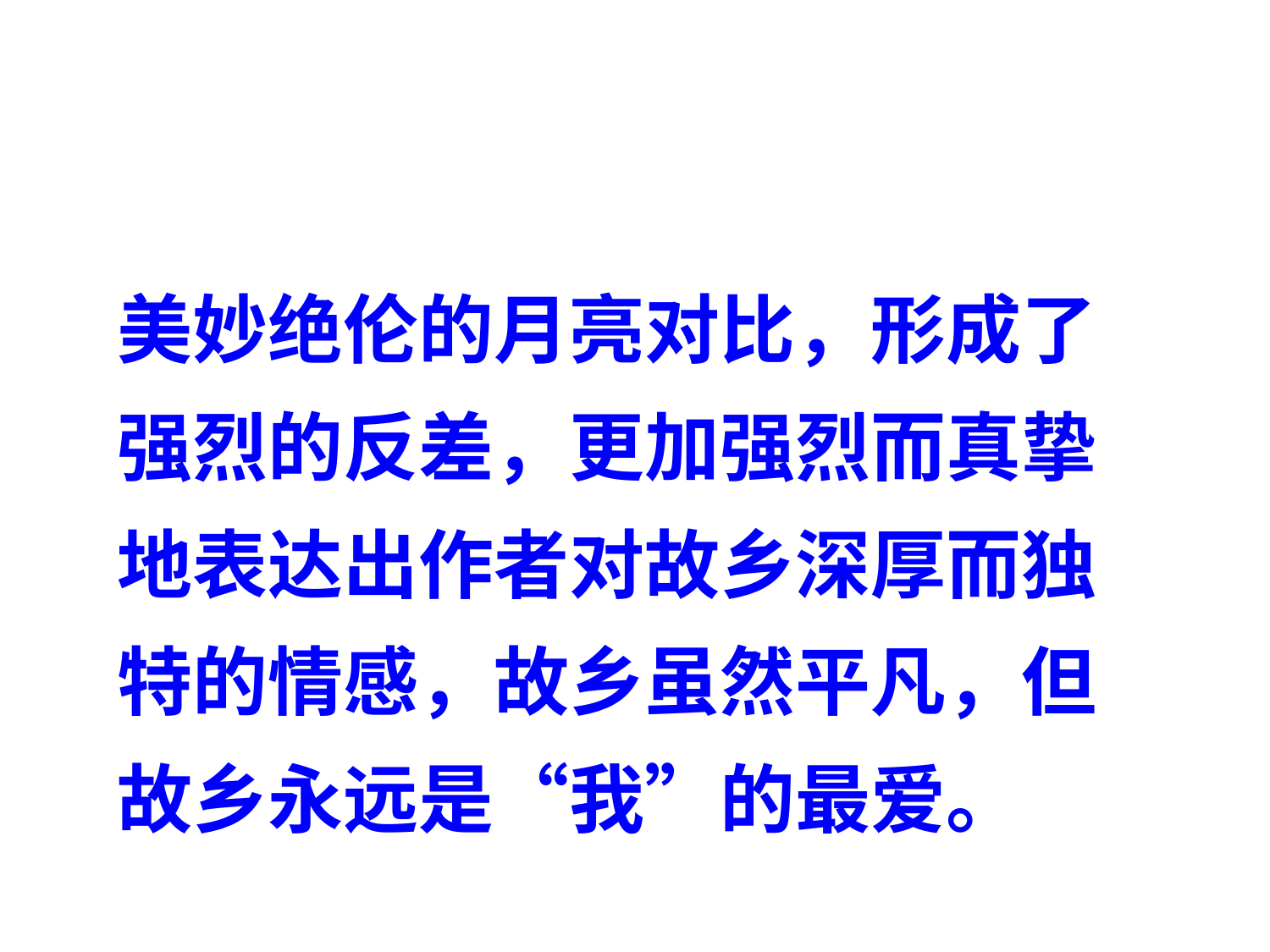

美妙绝伦的月亮对比，形成了强烈的反差，更加强烈而真挚地表达出作者对故乡深厚而独特的情感，故乡虽然平凡，但故乡永远是“我”的最爱。